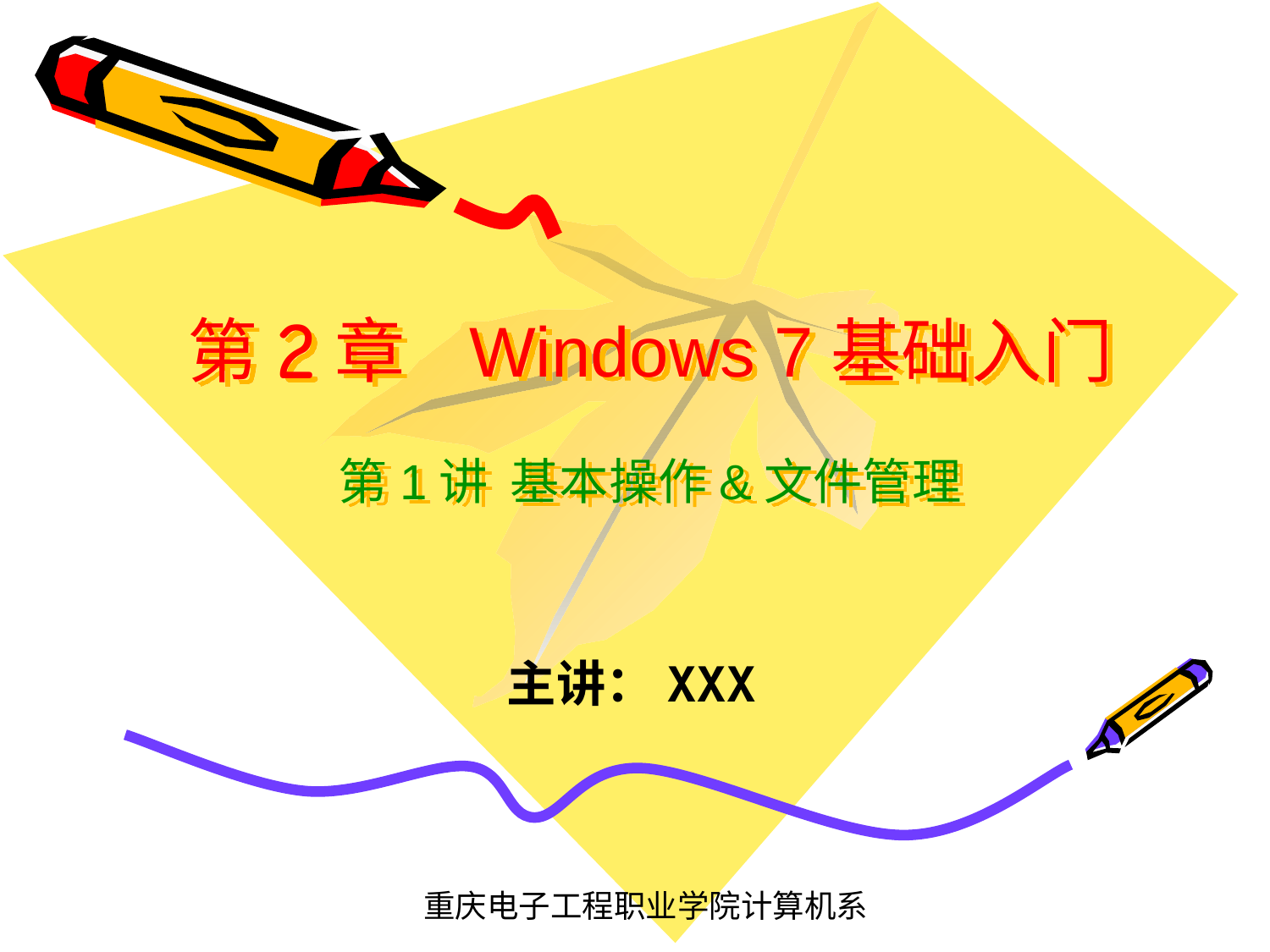

# 第2章   Windows 7基础入门 第1讲  基本操作&文件管理
主讲：XXX